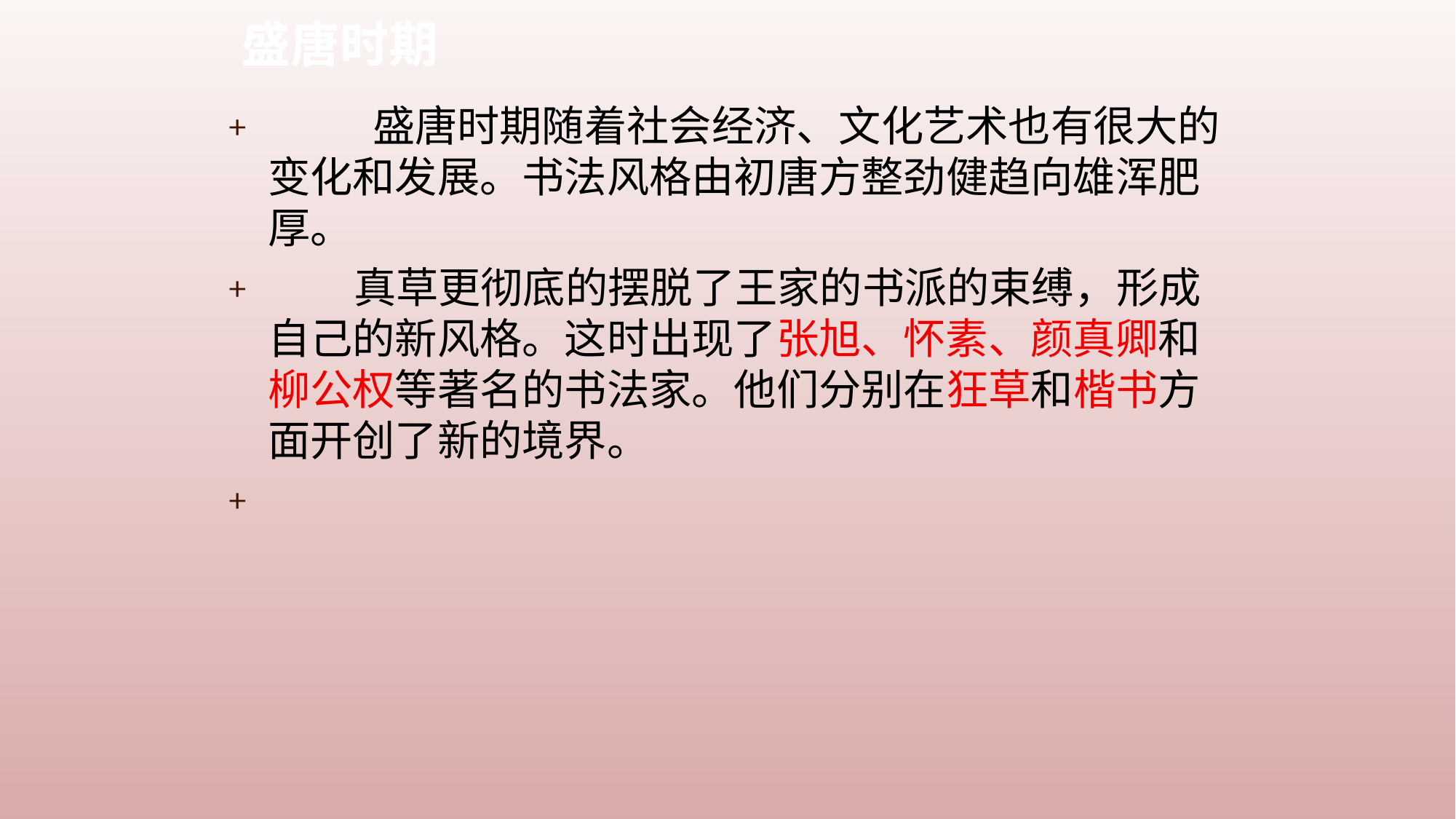

# 盛唐时期
        盛唐时期随着社会经济、文化艺术也有很大的变化和发展。书法风格由初唐方整劲健趋向雄浑肥厚。
        真草更彻底的摆脱了王家的书派的束缚，形成自己的新风格。这时出现了张旭、怀素、颜真卿和柳公权等著名的书法家。他们分别在狂草和楷书方面开创了新的境界。